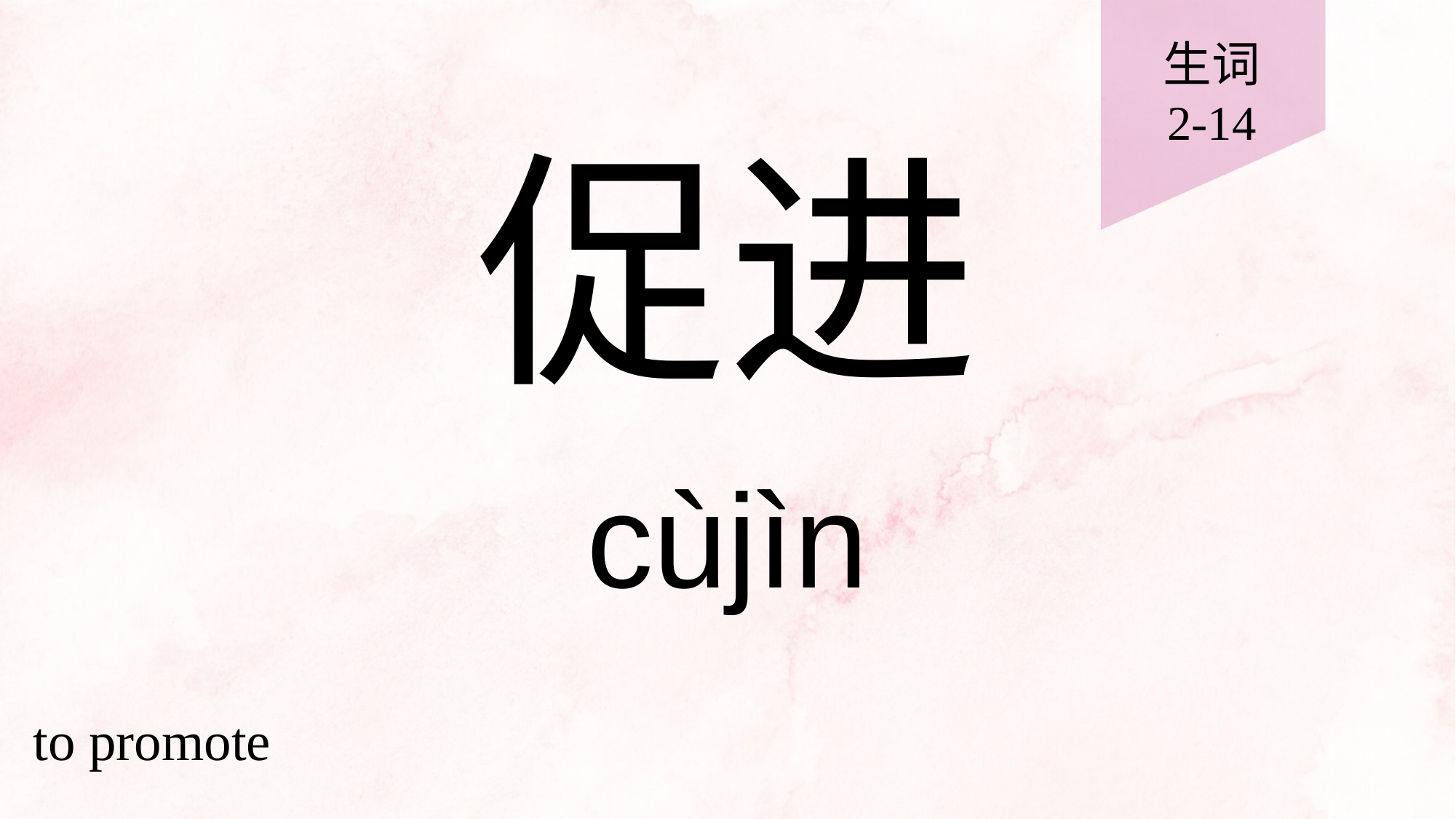

生词
2-14
# 促进
cùjìn
to promote